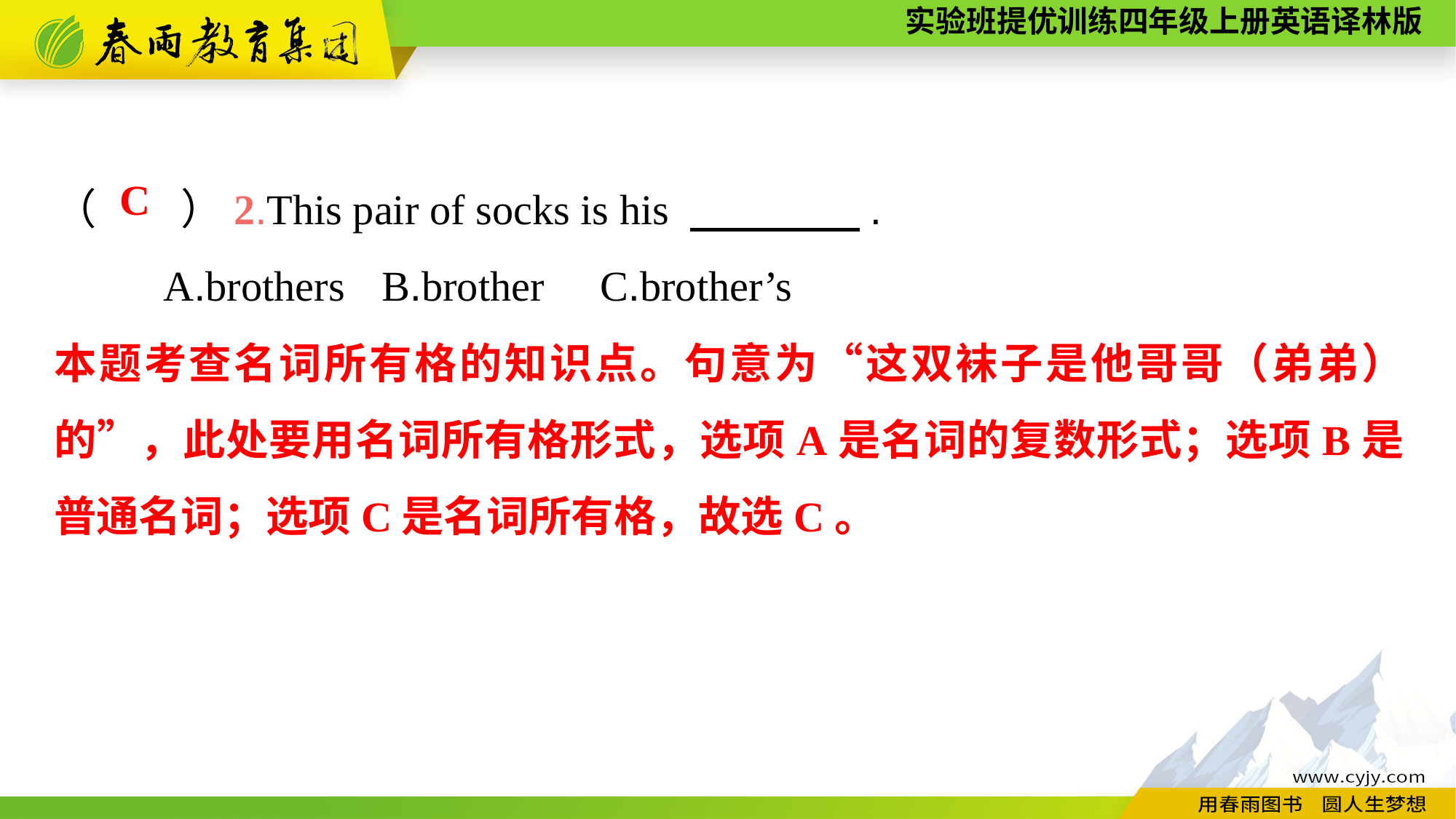

（　　）2.This pair of socks is his 　　　　.
	A.brothers	B.brother	C.brother’s
C
本题考查名词所有格的知识点。句意为“这双袜子是他哥哥（弟弟）的”，此处要用名词所有格形式，选项A是名词的复数形式；选项B是普通名词；选项C是名词所有格，故选C。